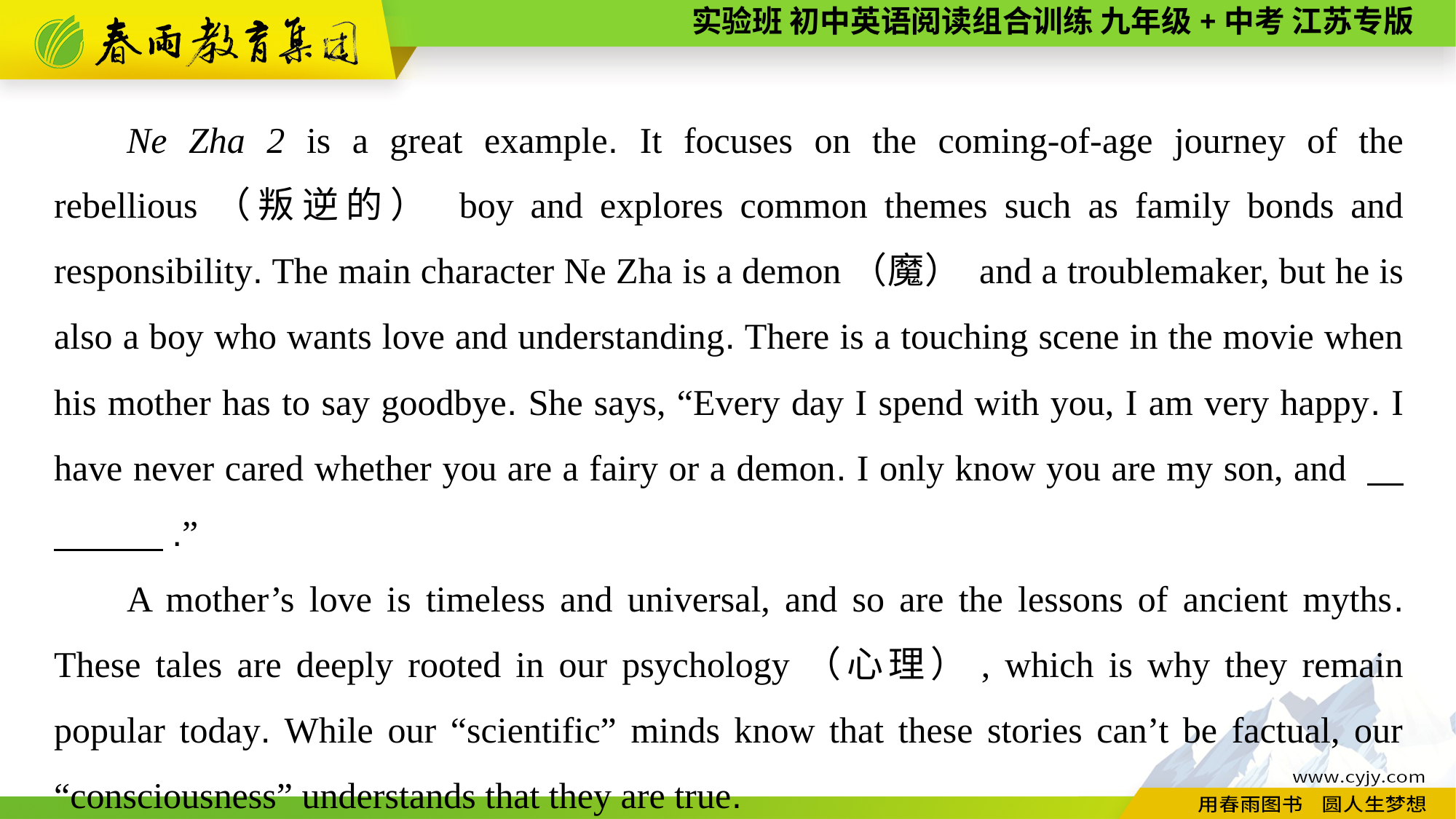

Ne Zha 2 is a great example. It focuses on the coming-of-age journey of the rebellious（叛逆的） boy and explores common themes such as family bonds and responsibility. The main character Ne Zha is a demon（魔） and a troublemaker, but he is also a boy who wants love and understanding. There is a touching scene in the movie when his mother has to say goodbye. She says, “Every day I spend with you, I am very happy. I have never cared whether you are a fairy or a demon. I only know you are my son, and 　　　　.”
A mother’s love is timeless and universal, and so are the lessons of ancient myths. These tales are deeply rooted in our psychology（心理）, which is why they remain popular today. While our “scientific” minds know that these stories can’t be factual, our “consciousness” understands that they are true.